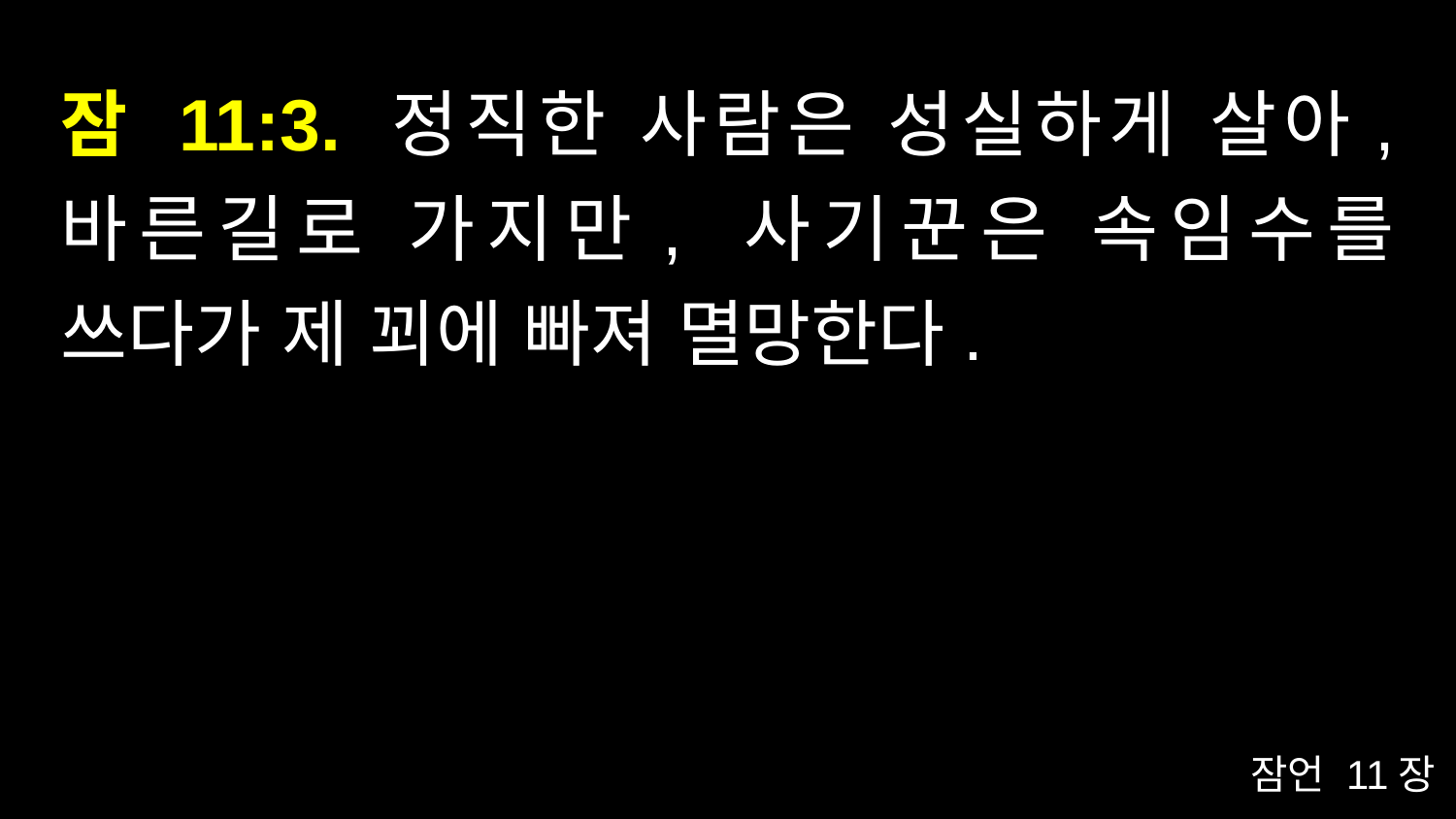

# 잠 11:3. 정직한 사람은 성실하게 살아, 바른길로 가지만, 사기꾼은 속임수를 쓰다가 제 꾀에 빠져 멸망한다.
잠언 11장